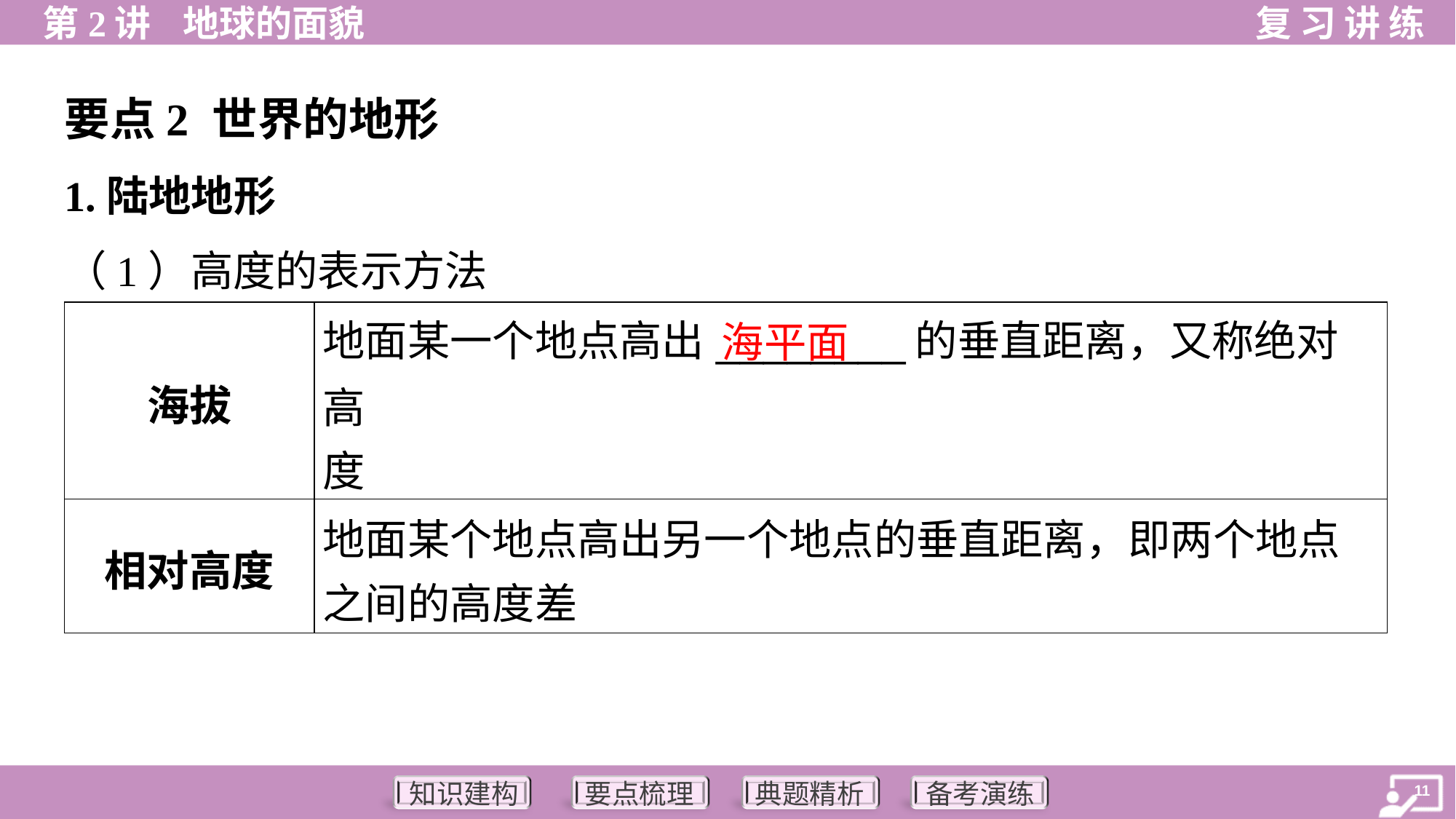

要点2 世界的地形
1.陆地地形
（1）高度的表示方法
| 海拔 | 地面某一个地点高出\_\_\_\_\_\_\_\_的垂直距离，又称绝对高 度 |
| --- | --- |
| 相对高度 | 地面某个地点高出另一个地点的垂直距离，即两个地点 之间的高度差 |
海平面